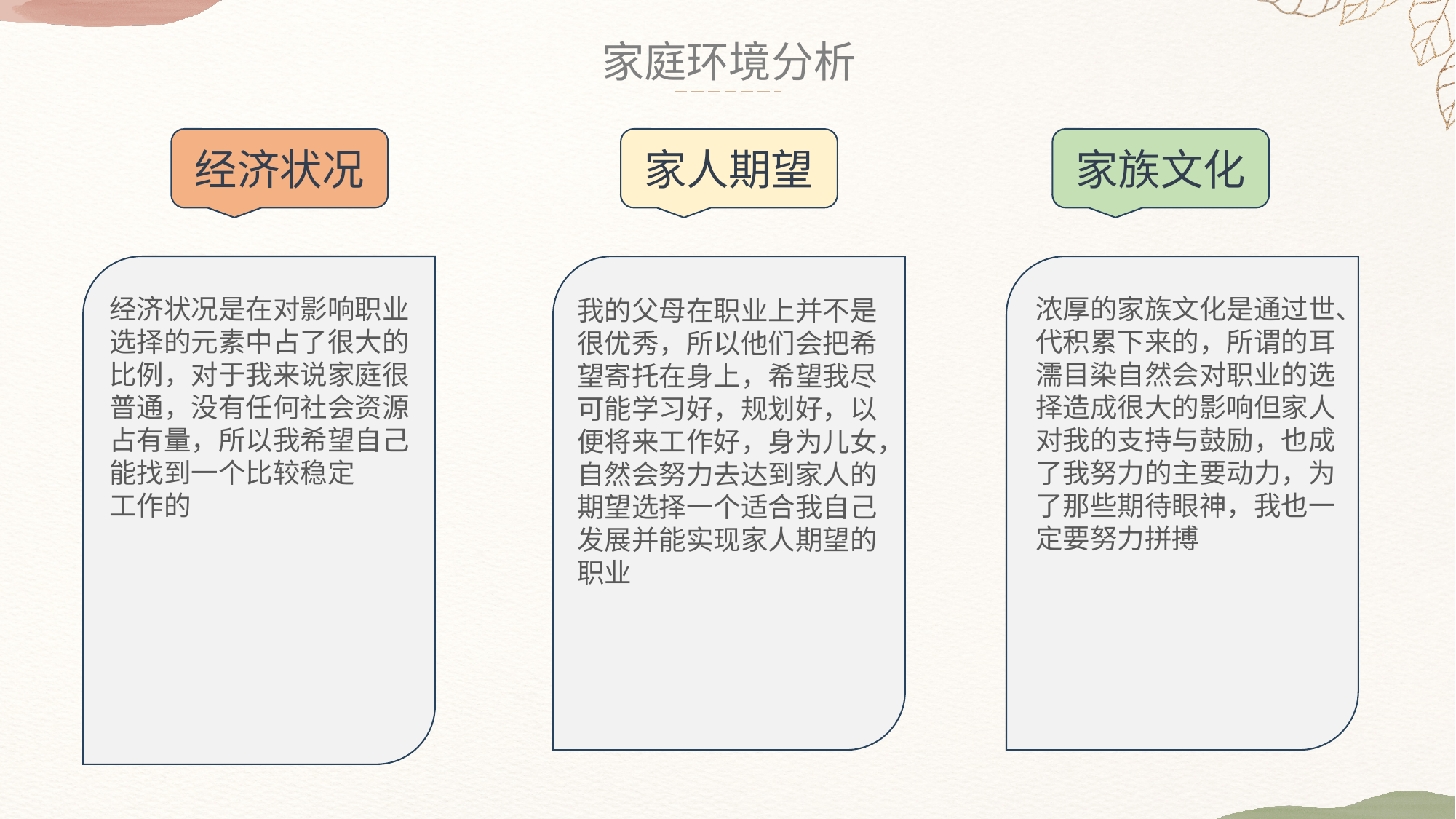

家庭环境分析
经济状况
家人期望
家族文化

经济状况是在对影响职业
选择的元素中占了很大的
比例，对于我来说家庭很
普通，没有任何社会资源
占有量，所以我希望自己
能找到一个比较稳定
工作的
浓厚的家族文化是通过世、
代积累下来的，所谓的耳
濡目染自然会对职业的选
择造成很大的影响但家人
对我的支持与鼓励，也成
了我努力的主要动力，为
了那些期待眼神，我也一
定要努力拼搏
我的父母在职业上并不是
很优秀，所以他们会把希
望寄托在身上，希望我尽
可能学习好，规划好，以
便将来工作好，身为儿女，
自然会努力去达到家人的
期望选择一个适合我自己
发展并能实现家人期望的
职业